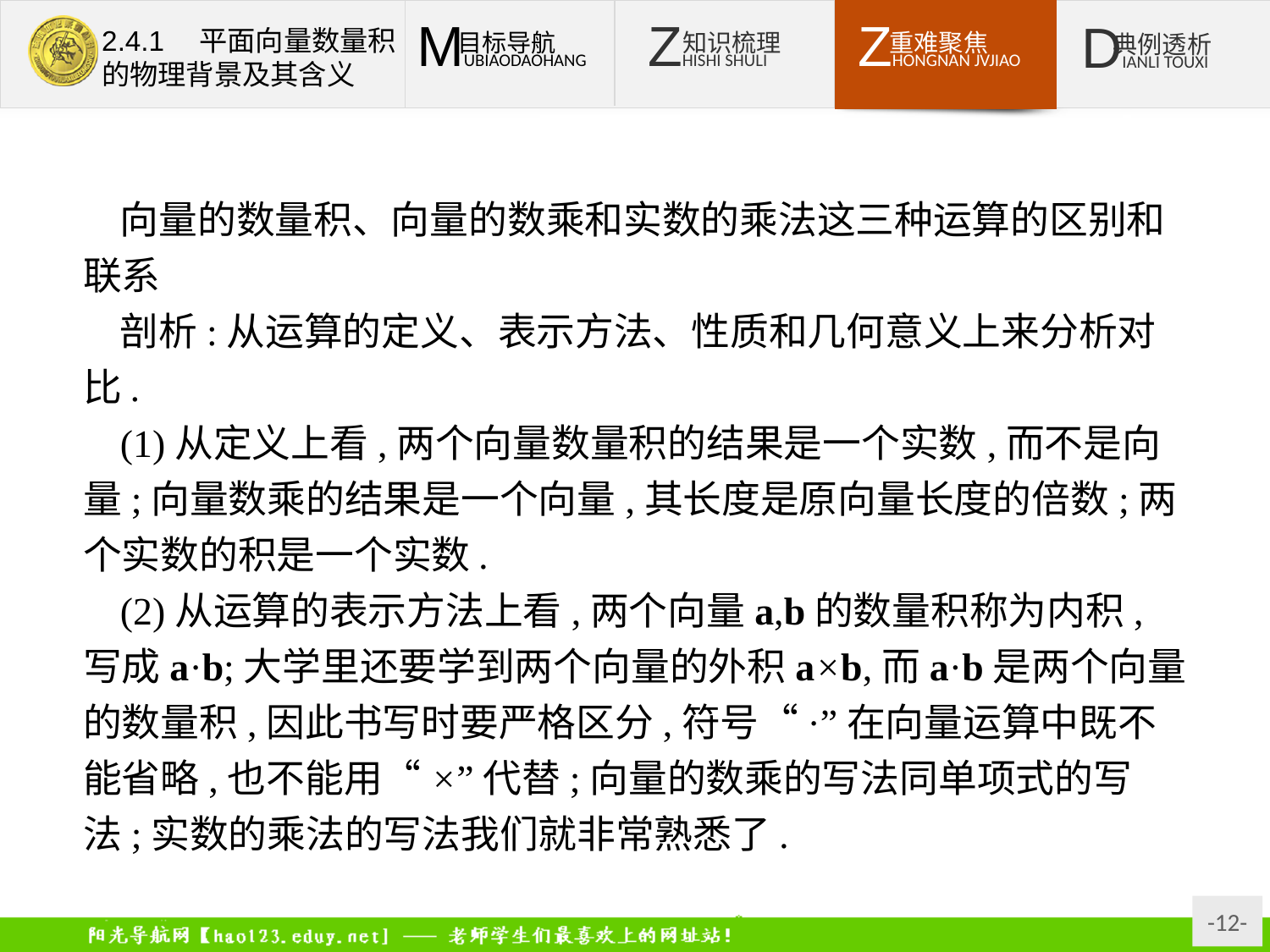

向量的数量积、向量的数乘和实数的乘法这三种运算的区别和联系
剖析:从运算的定义、表示方法、性质和几何意义上来分析对比.
(1)从定义上看,两个向量数量积的结果是一个实数,而不是向量;向量数乘的结果是一个向量,其长度是原向量长度的倍数;两个实数的积是一个实数.
(2)从运算的表示方法上看,两个向量a,b的数量积称为内积,写成a·b;大学里还要学到两个向量的外积a×b,而a·b是两个向量的数量积,因此书写时要严格区分,符号“·”在向量运算中既不能省略,也不能用“×”代替;向量的数乘的写法同单项式的写法;实数的乘法的写法我们就非常熟悉了.